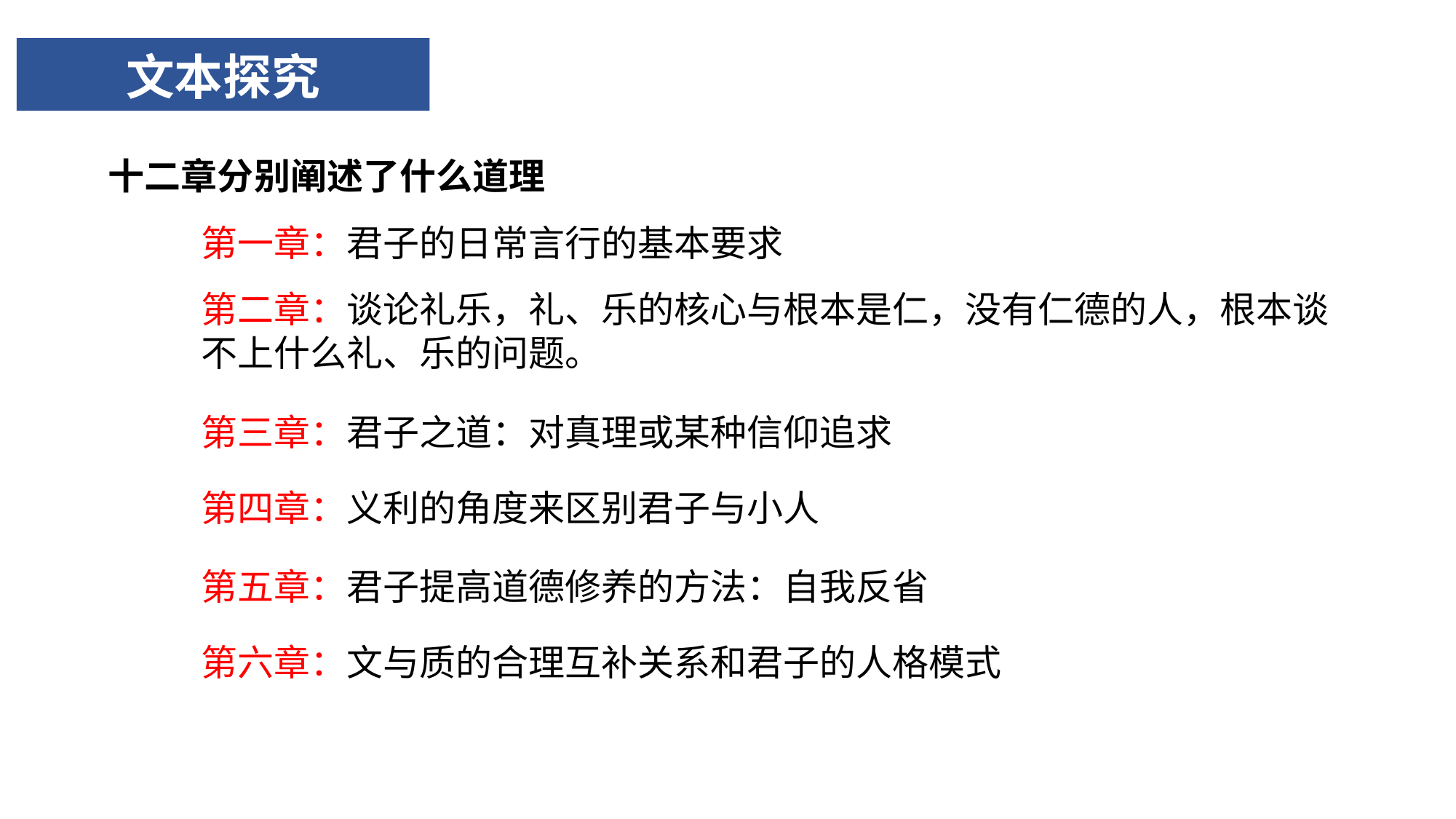

# 文本探究
十二章分别阐述了什么道理
第一章：君子的日常言行的基本要求
第二章：谈论礼乐，礼、乐的核心与根本是仁，没有仁德的人，根本谈不上什么礼、乐的问题。
第三章：君子之道：对真理或某种信仰追求
第四章：义利的角度来区别君子与小人
第五章：君子提高道德修养的方法：自我反省
第六章：文与质的合理互补关系和君子的人格模式